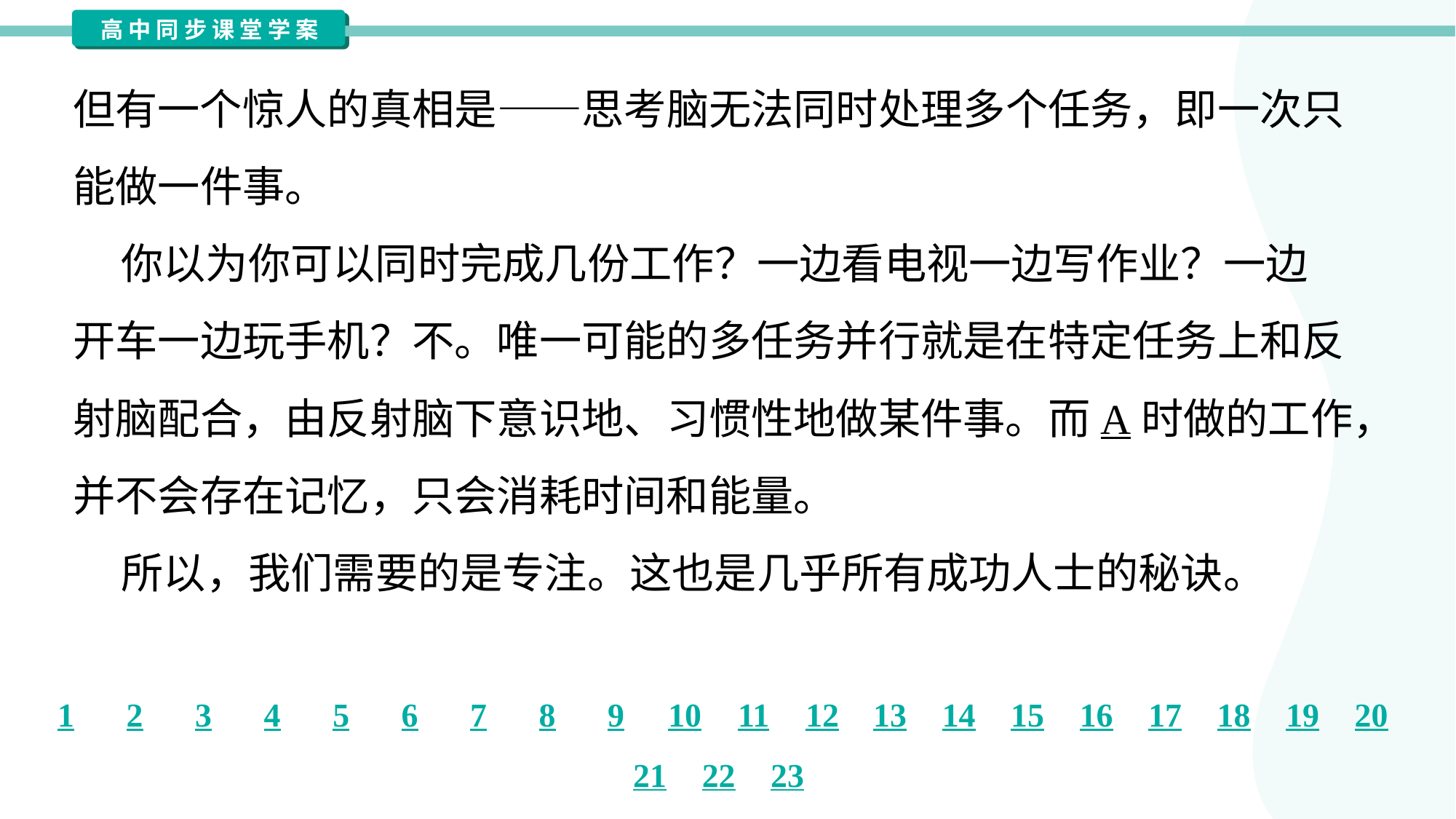

但有一个惊人的真相是——思考脑无法同时处理多个任务，即一次只
能做一件事。
    你以为你可以同时完成几份工作？一边看电视一边写作业？一边
开车一边玩手机？不。唯一可能的多任务并行就是在特定任务上和反
射脑配合，由反射脑下意识地、习惯性地做某件事。而A时做的工作，
并不会存在记忆，只会消耗时间和能量。
    所以，我们需要的是专注。这也是几乎所有成功人士的秘诀。